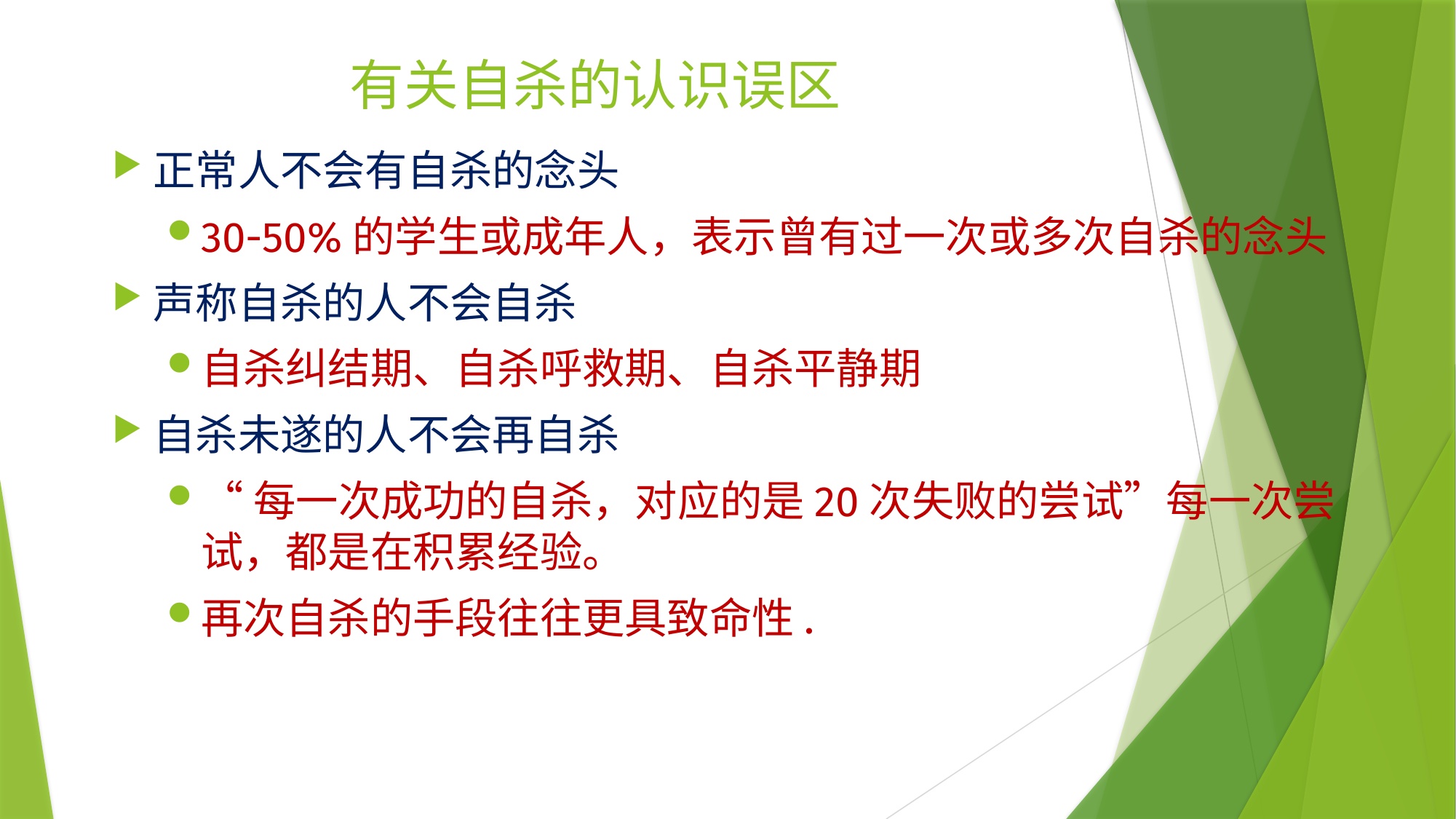

# 有关自杀的认识误区
正常人不会有自杀的念头
30-50%的学生或成年人，表示曾有过一次或多次自杀的念头
声称自杀的人不会自杀
自杀纠结期、自杀呼救期、自杀平静期
自杀未遂的人不会再自杀
“每一次成功的自杀，对应的是20次失败的尝试”每一次尝试，都是在积累经验。
再次自杀的手段往往更具致命性.